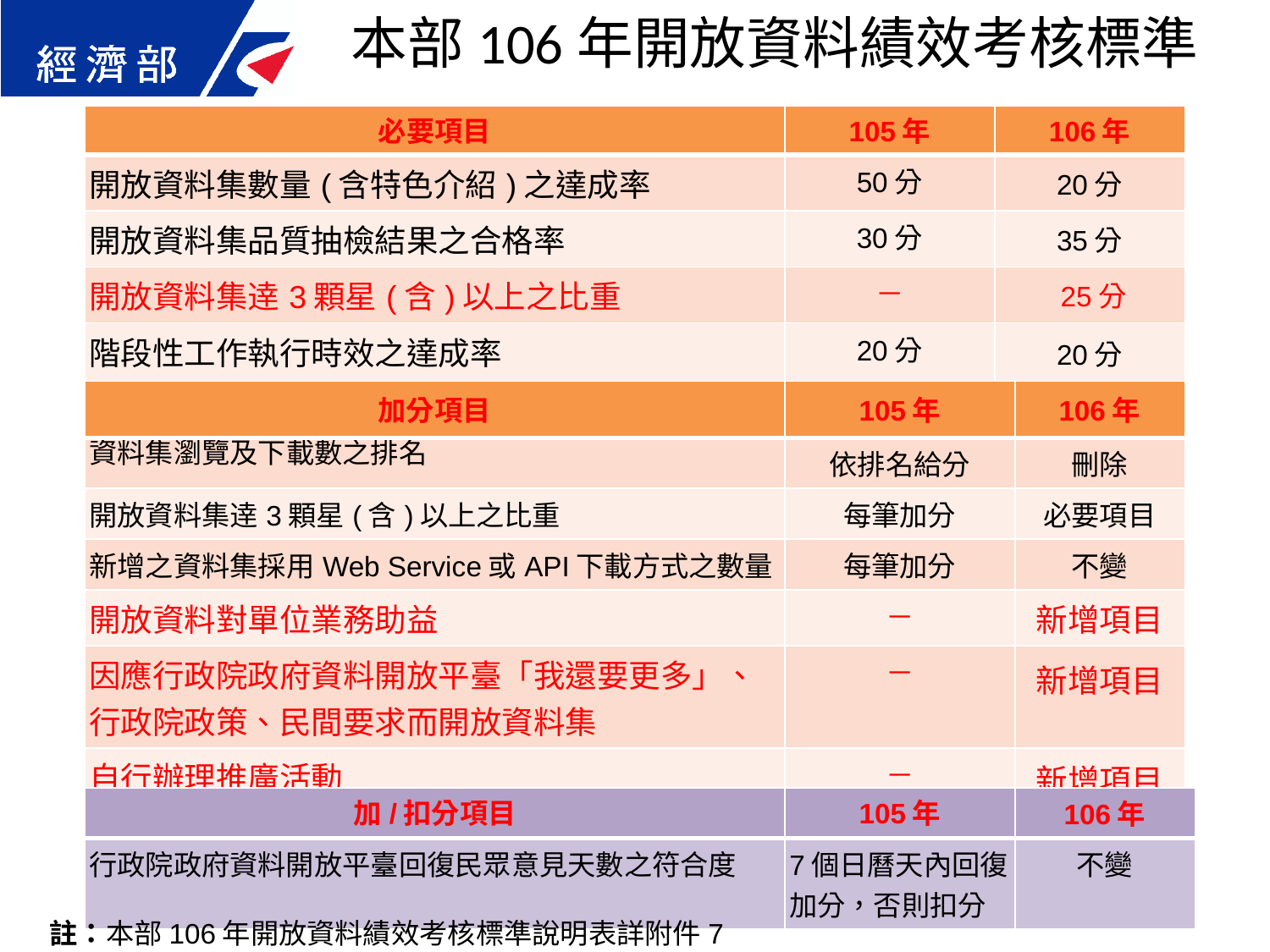

本部106年開放資料績效考核標準
| 必要項目 | 105年 | 106年 |
| --- | --- | --- |
| 開放資料集數量(含特色介紹)之達成率 | 50分 | 20分 |
| 開放資料集品質抽檢結果之合格率 | 30分 | 35分 |
| 開放資料集逹3顆星(含)以上之比重 | － | 25分 |
| 階段性工作執行時效之達成率 | 20分 | 20分 |
| 加分項目 | 105年 | 106年 |
| --- | --- | --- |
| 資料集瀏覽及下載數之排名 | 依排名給分 | 刪除 |
| 開放資料集逹3顆星(含)以上之比重 | 每筆加分 | 必要項目 |
| 新增之資料集採用Web Service或API下載方式之數量 | 每筆加分 | 不變 |
| 開放資料對單位業務助益 | － | 新增項目 |
| 因應行政院政府資料開放平臺「我還要更多」、行政院政策、民間要求而開放資料集 | － | 新增項目 |
| 自行辦理推廣活動 | － | 新增項目 |
| 加/扣分項目 | 105年 | 106年 |
| --- | --- | --- |
| 行政院政府資料開放平臺回復民眾意見天數之符合度 | 7個日曆天內回復加分，否則扣分 | 不變 |
42
註：本部106年開放資料績效考核標準說明表詳附件7